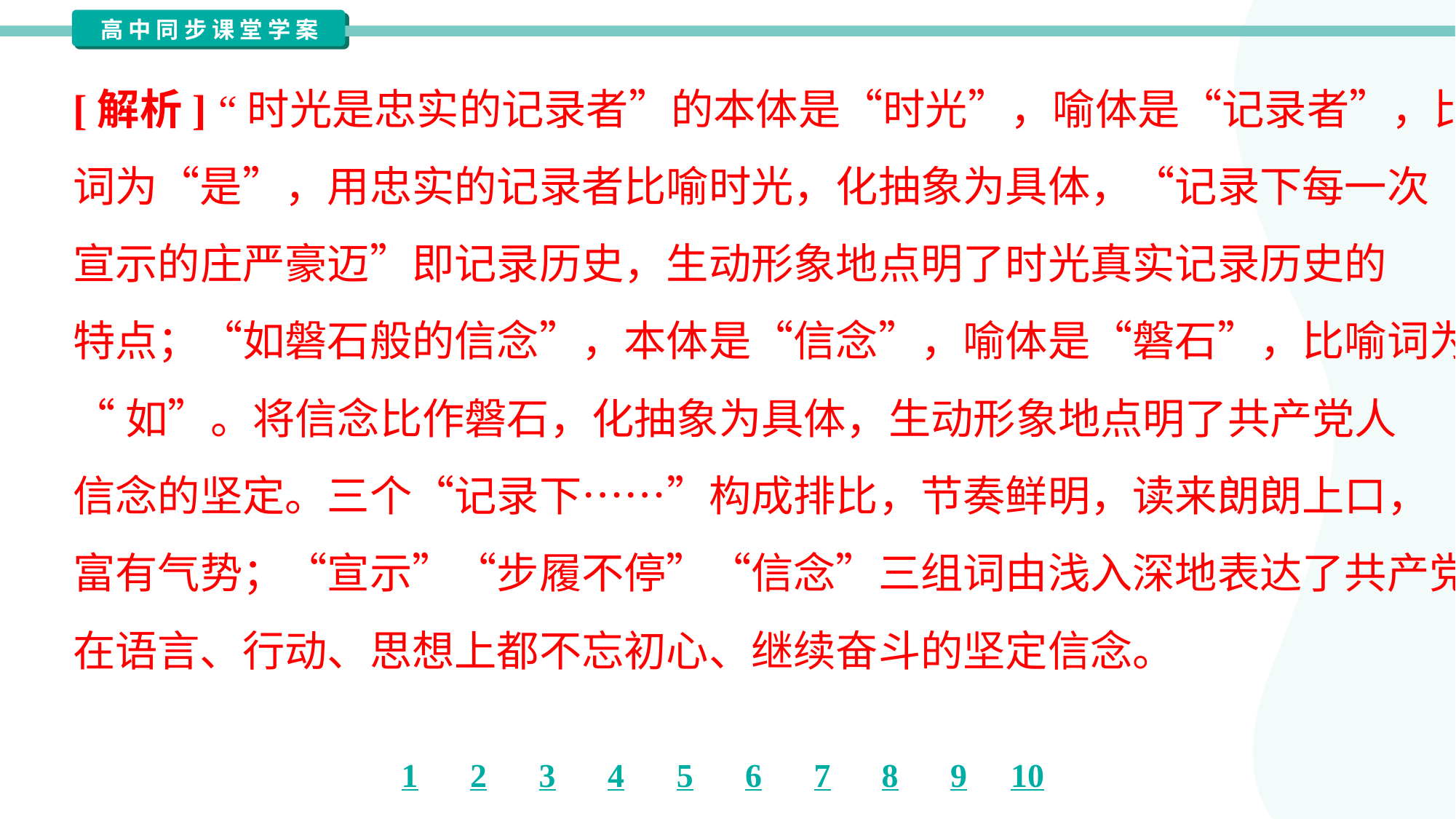

[解析] “时光是忠实的记录者”的本体是“时光”，喻体是“记录者”，比喻
词为“是”，用忠实的记录者比喻时光，化抽象为具体，“记录下每一次
宣示的庄严豪迈”即记录历史，生动形象地点明了时光真实记录历史的
特点；“如磐石般的信念”，本体是“信念”，喻体是“磐石”，比喻词为
“如”。将信念比作磐石，化抽象为具体，生动形象地点明了共产党人
信念的坚定。三个“记录下……”构成排比，节奏鲜明，读来朗朗上口，
富有气势；“宣示”“步履不停”“信念”三组词由浅入深地表达了共产党人
在语言、行动、思想上都不忘初心、继续奋斗的坚定信念。